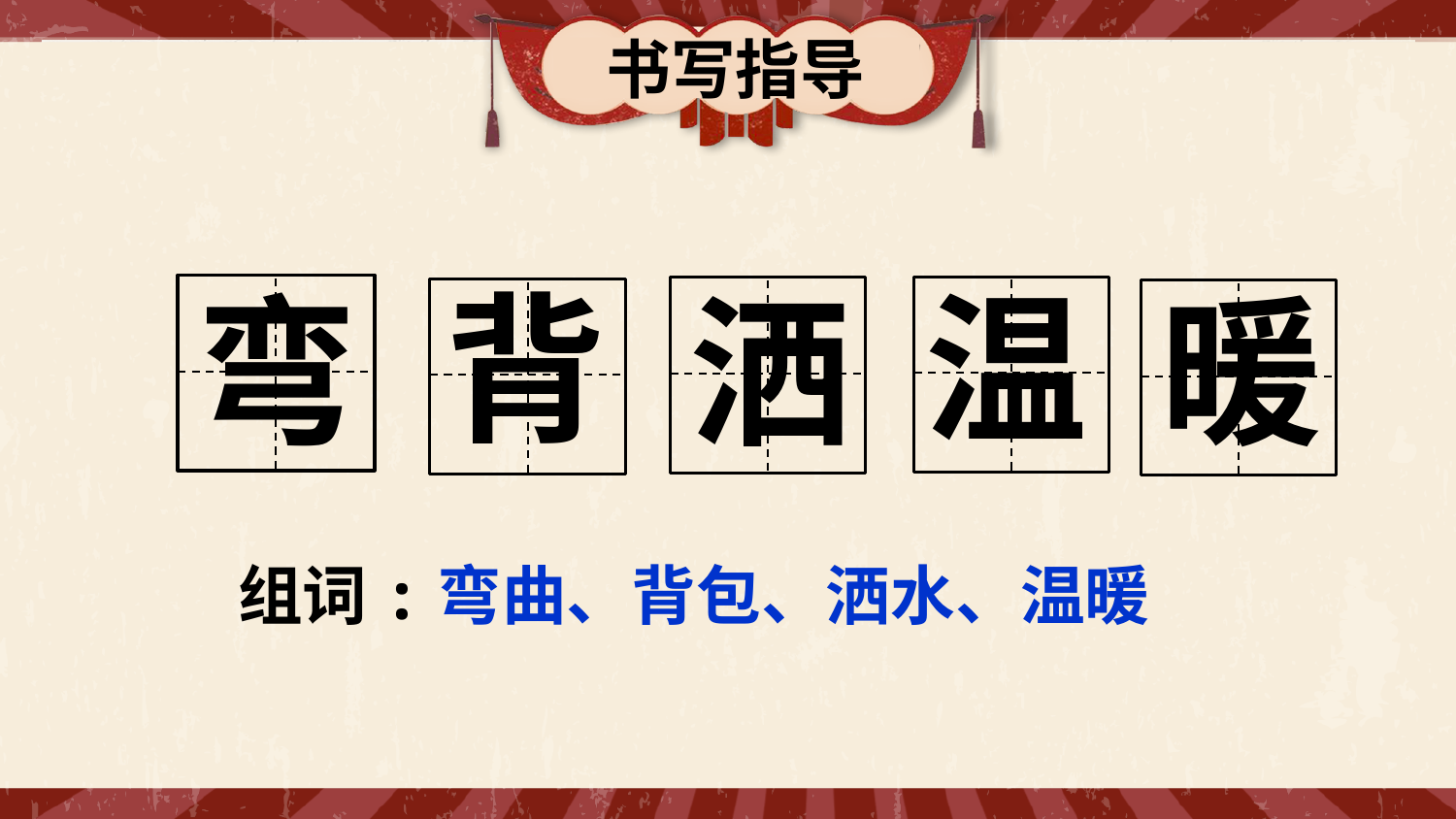

书写指导
背

温

弯

洒

暖

组词:弯曲、背包、洒水、温暖